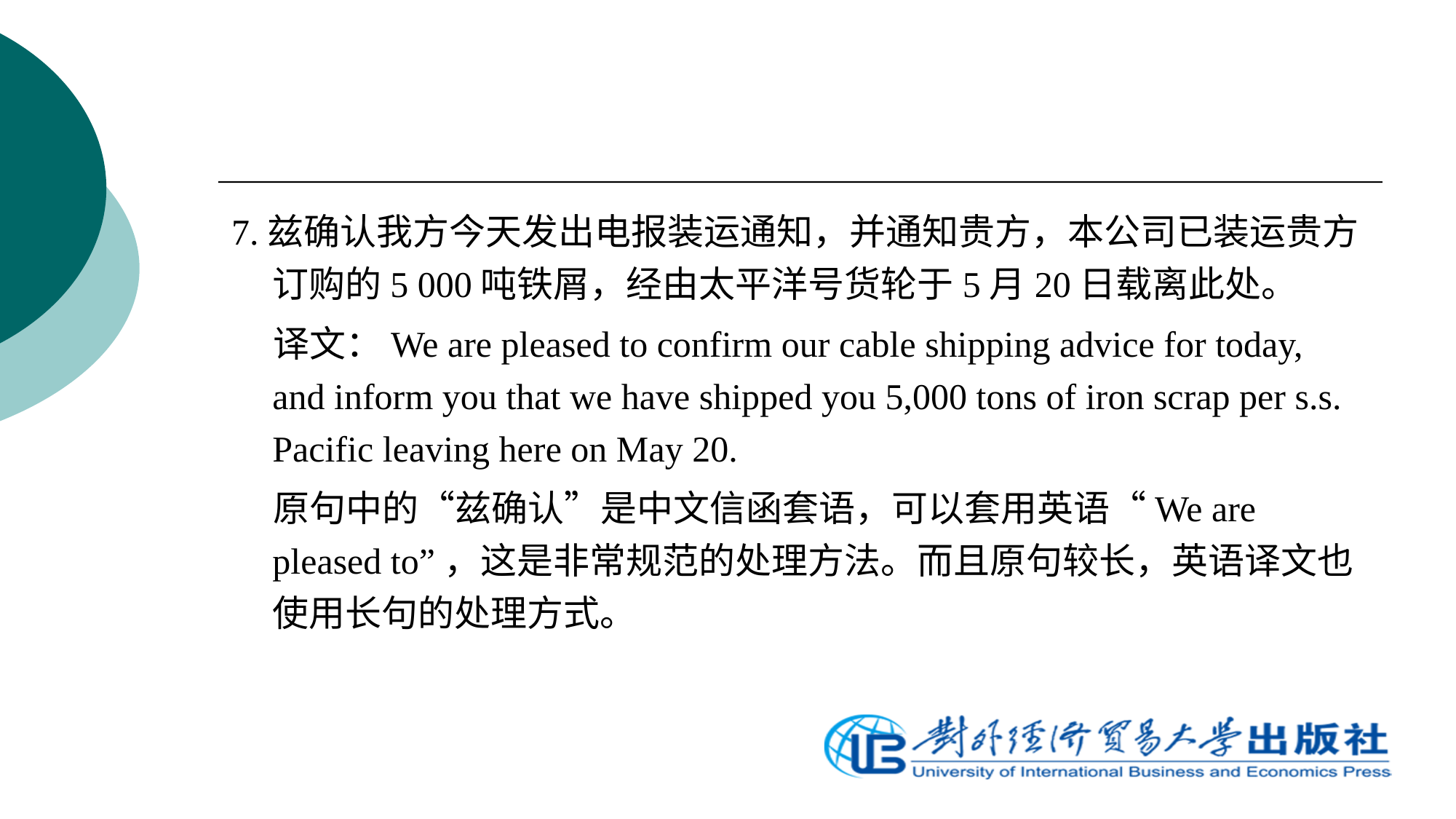

7.兹确认我方今天发出电报装运通知，并通知贵方，本公司已装运贵方订购的5 000吨铁屑，经由太平洋号货轮于5月20日载离此处。
    译文：We are pleased to confirm our cable shipping advice for today, and inform you that we have shipped you 5,000 tons of iron scrap per s.s. Pacific leaving here on May 20.
    原句中的“兹确认”是中文信函套语，可以套用英语“We are pleased to”，这是非常规范的处理方法。而且原句较长，英语译文也使用长句的处理方式。